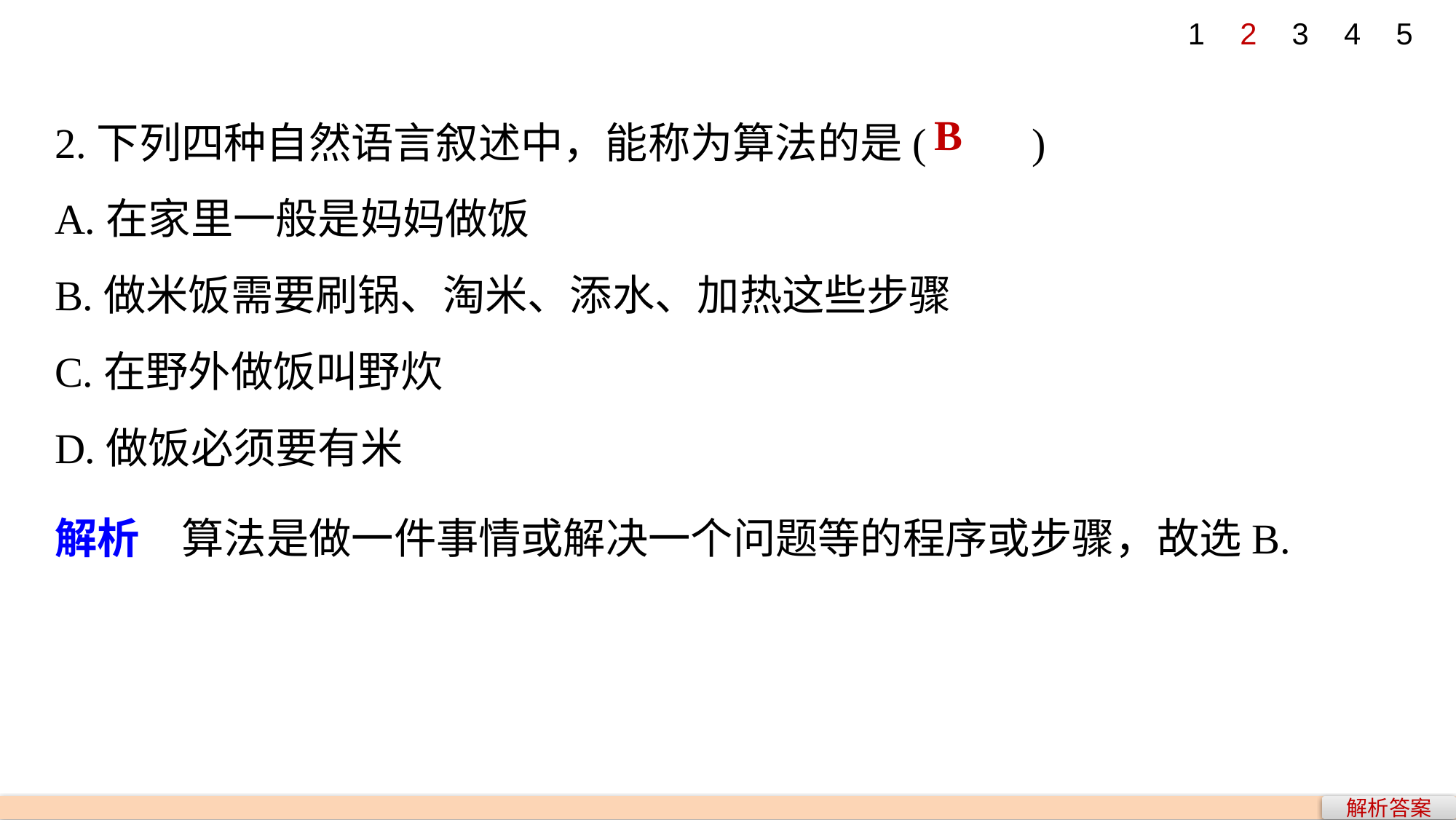

1
2
3
4
5
2.下列四种自然语言叙述中，能称为算法的是(　　)
A.在家里一般是妈妈做饭
B.做米饭需要刷锅、淘米、添水、加热这些步骤
C.在野外做饭叫野炊
D.做饭必须要有米
B
解析　算法是做一件事情或解决一个问题等的程序或步骤，故选B.
解析答案